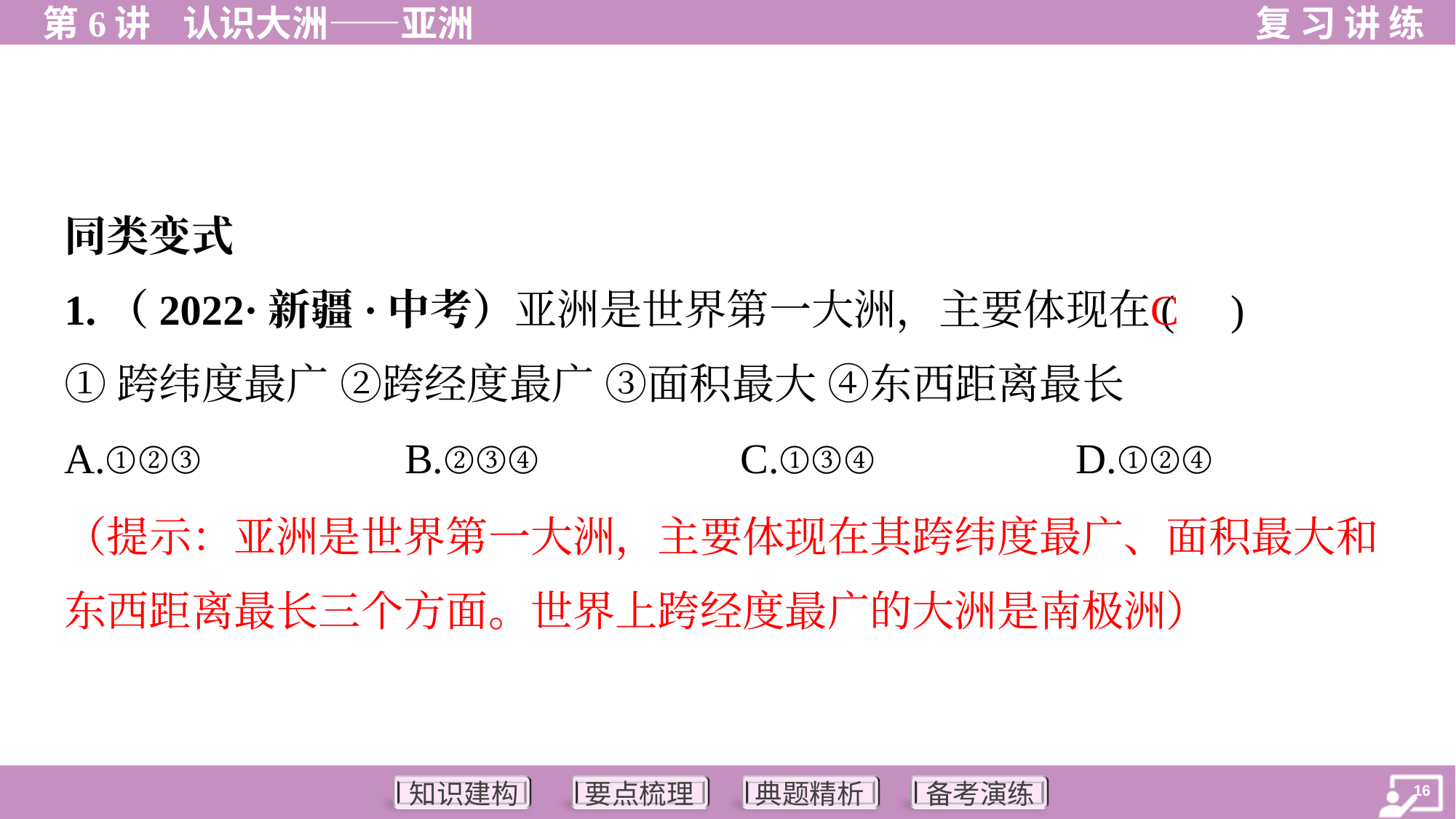

同类变式
C
1.（2022·新疆·中考）亚洲是世界第一大洲，主要体现在(     )
①跨纬度最广 ②跨经度最广 ③面积最大 ④东西距离最长
A.①②③	B.②③④	C.①③④	D.①②④
（提示：亚洲是世界第一大洲，主要体现在其跨纬度最广、面积最大和
东西距离最长三个方面。世界上跨经度最广的大洲是南极洲）